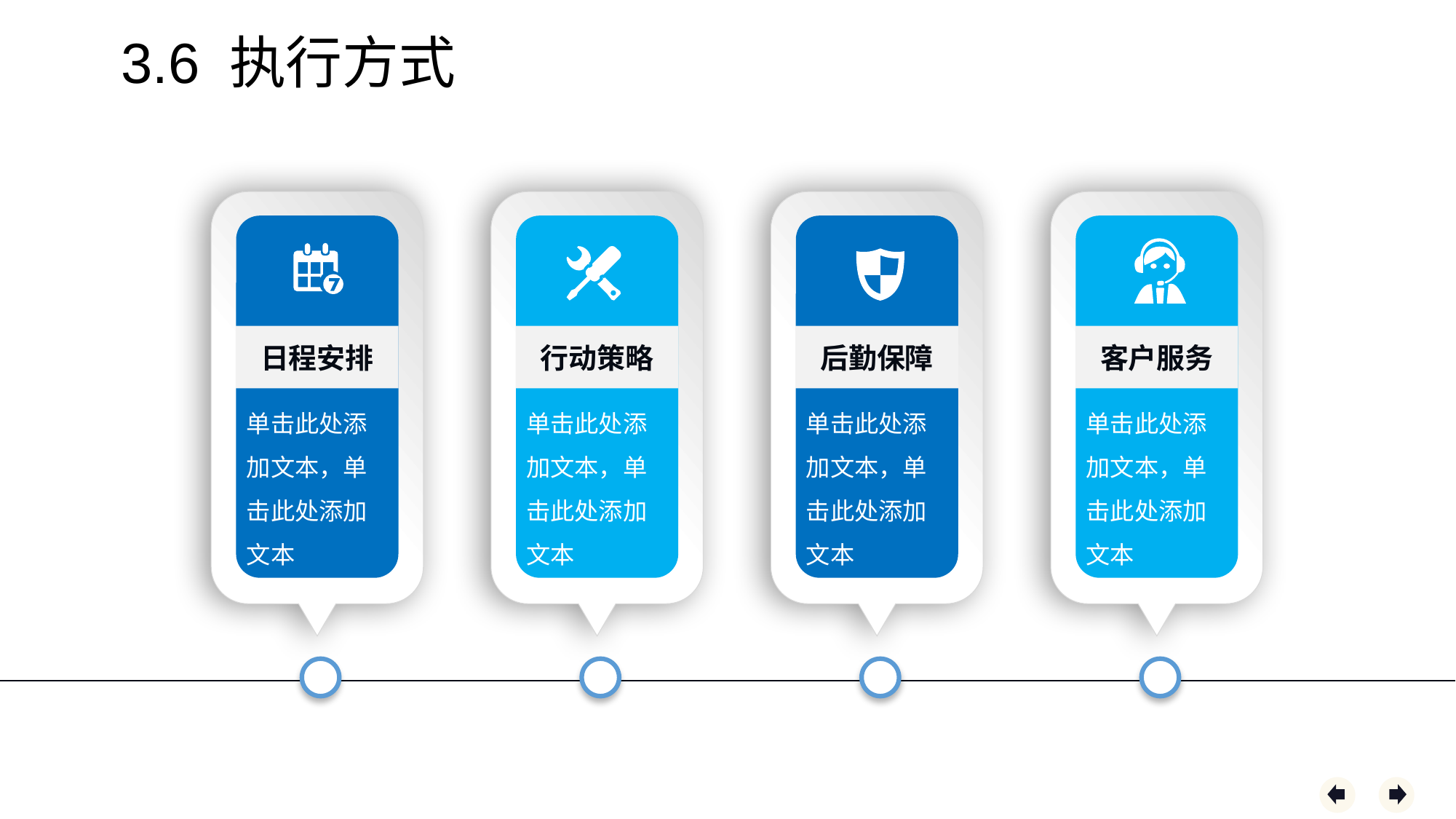

3.6 执行方式

日程安排
单击此处添加文本，单击此处添加文本

行动策略
单击此处添加文本，单击此处添加文本

后勤保障
单击此处添加文本，单击此处添加文本

客户服务
单击此处添加文本，单击此处添加文本

Part 3